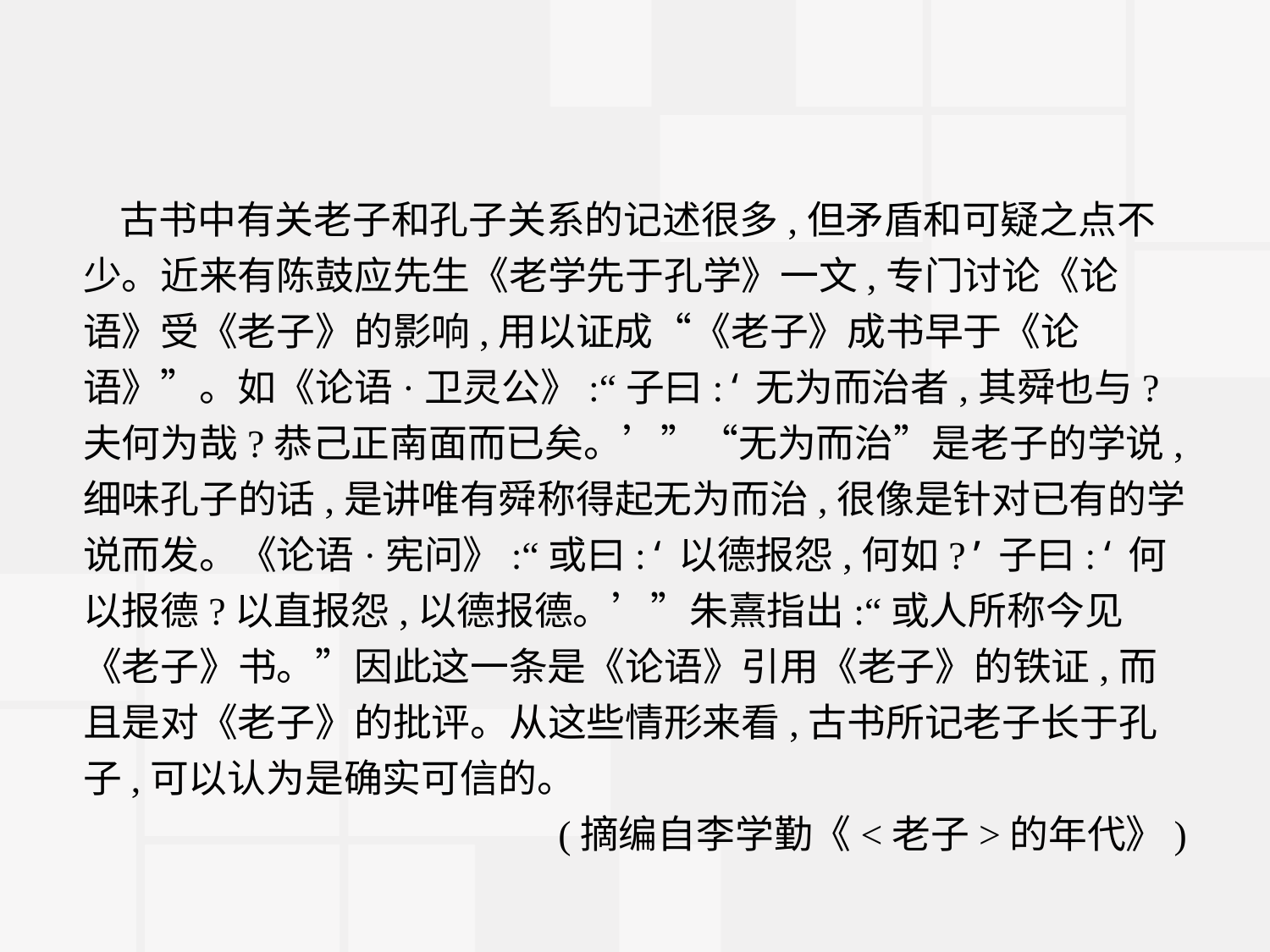

古书中有关老子和孔子关系的记述很多,但矛盾和可疑之点不少。近来有陈鼓应先生《老学先于孔学》一文,专门讨论《论语》受《老子》的影响,用以证成“《老子》成书早于《论语》”。如《论语·卫灵公》:“子曰:‘无为而治者,其舜也与?夫何为哉?恭己正南面而已矣。’”“无为而治”是老子的学说,细味孔子的话,是讲唯有舜称得起无为而治,很像是针对已有的学说而发。《论语·宪问》:“或曰:‘以德报怨,何如?’子曰:‘何以报德?以直报怨,以德报德。’”朱熹指出:“或人所称今见《老子》书。”因此这一条是《论语》引用《老子》的铁证,而且是对《老子》的批评。从这些情形来看,古书所记老子长于孔子,可以认为是确实可信的。
(摘编自李学勤《<老子>的年代》)